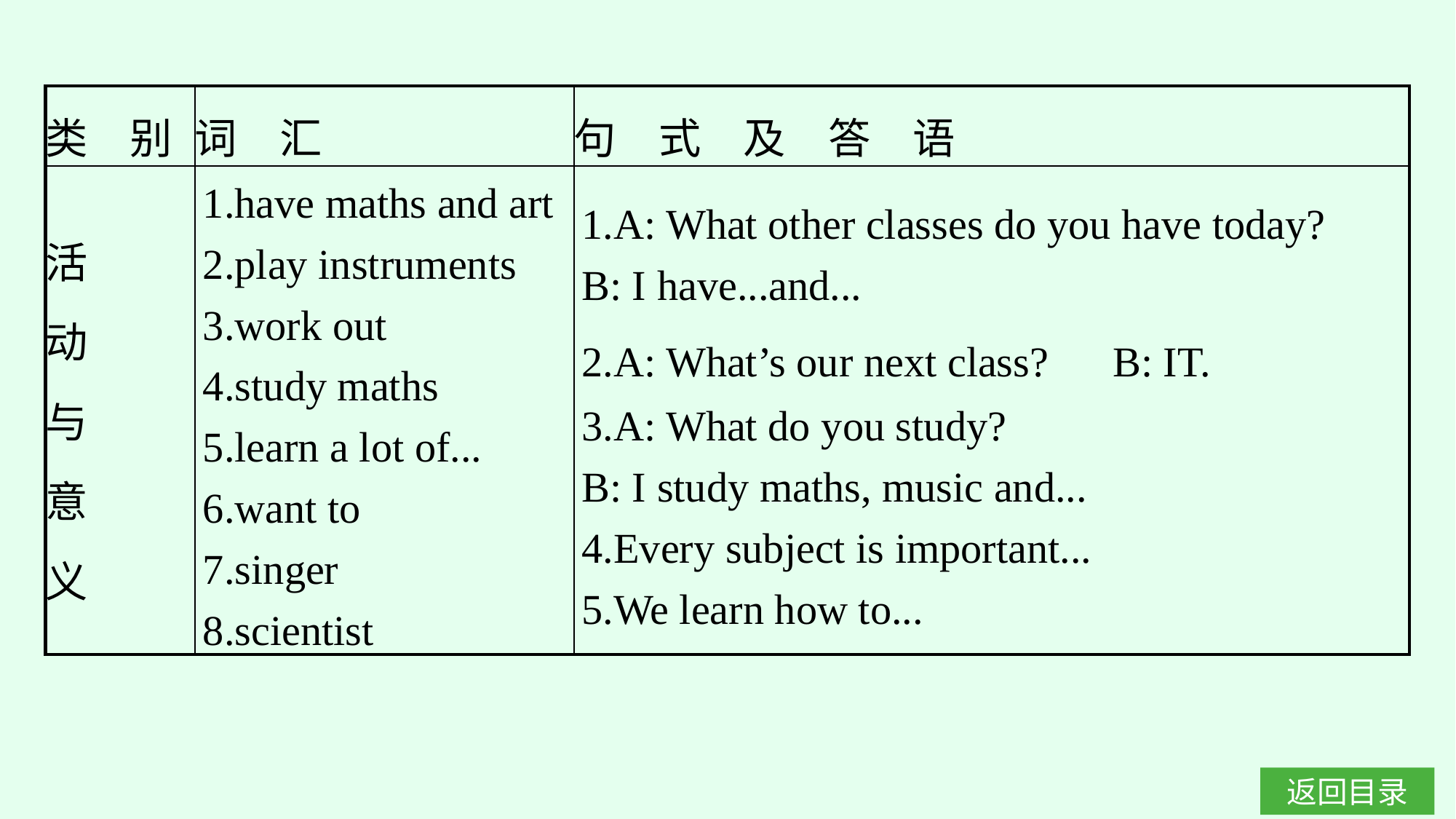

| 类　别 | 词　汇 | 句　式　及　答　语 |
| --- | --- | --- |
| 活 动 与 意 义 | 1.have maths and art 2.play instruments 3.work out 4.study maths 5.learn a lot of... 6.want to 7.singer 8.scientist | 1.A: What other classes do you have today? B: I have...and... 2.A: What’s our next class?　B: IT. 3.A: What do you study? B: I study maths, music and... 4.Every subject is important... 5.We learn how to... |